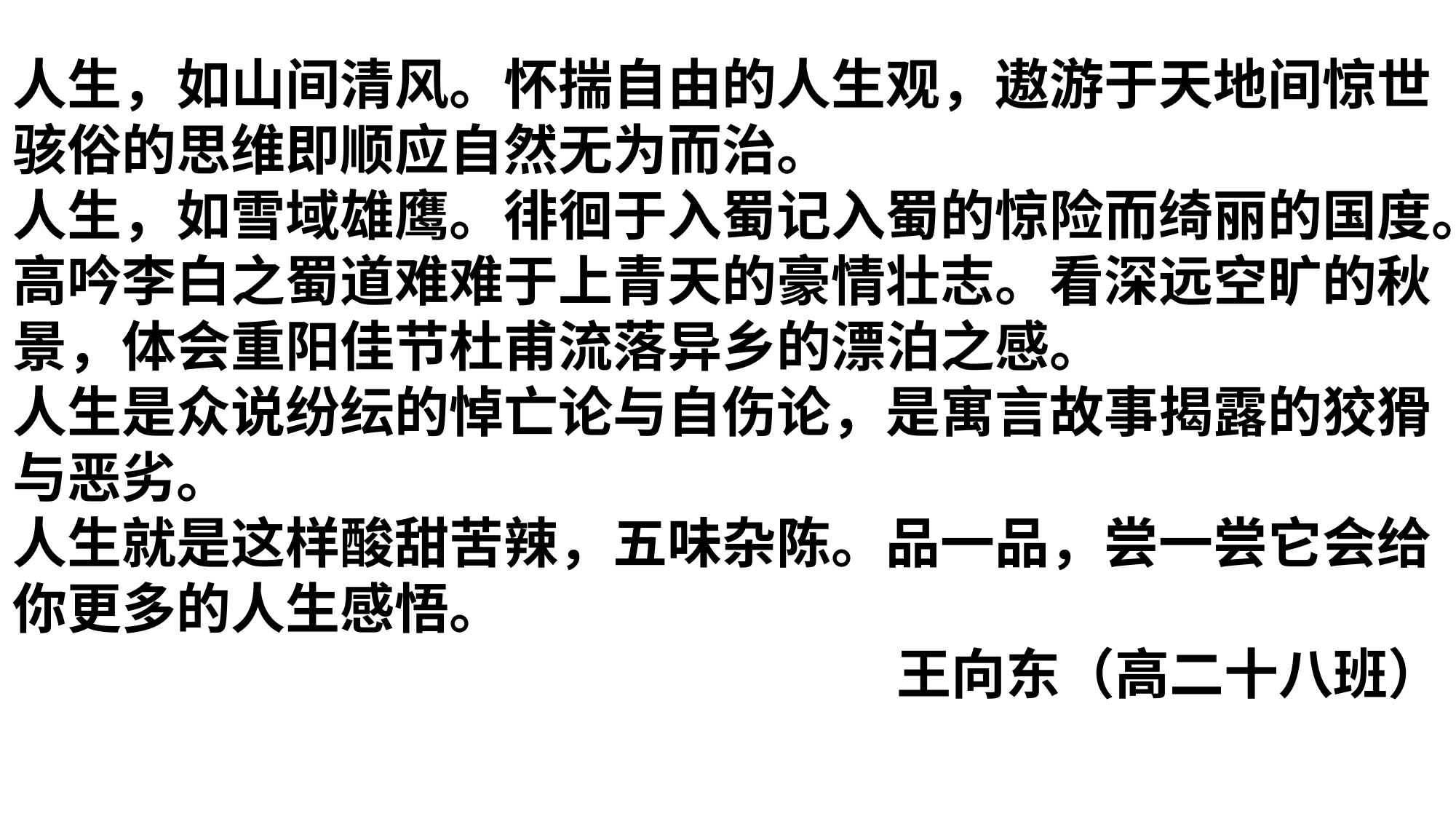

人生，如山间清风。怀揣自由的人生观，遨游于天地间惊世骇俗的思维即顺应自然无为而治。
人生，如雪域雄鹰。徘徊于入蜀记入蜀的惊险而绮丽的国度。高吟李白之蜀道难难于上青天的豪情壮志。看深远空旷的秋景，体会重阳佳节杜甫流落异乡的漂泊之感。
人生是众说纷纭的悼亡论与自伤论，是寓言故事揭露的狡猾与恶劣。
人生就是这样酸甜苦辣，五味杂陈。品一品，尝一尝它会给你更多的人生感悟。
王向东（高二十八班）